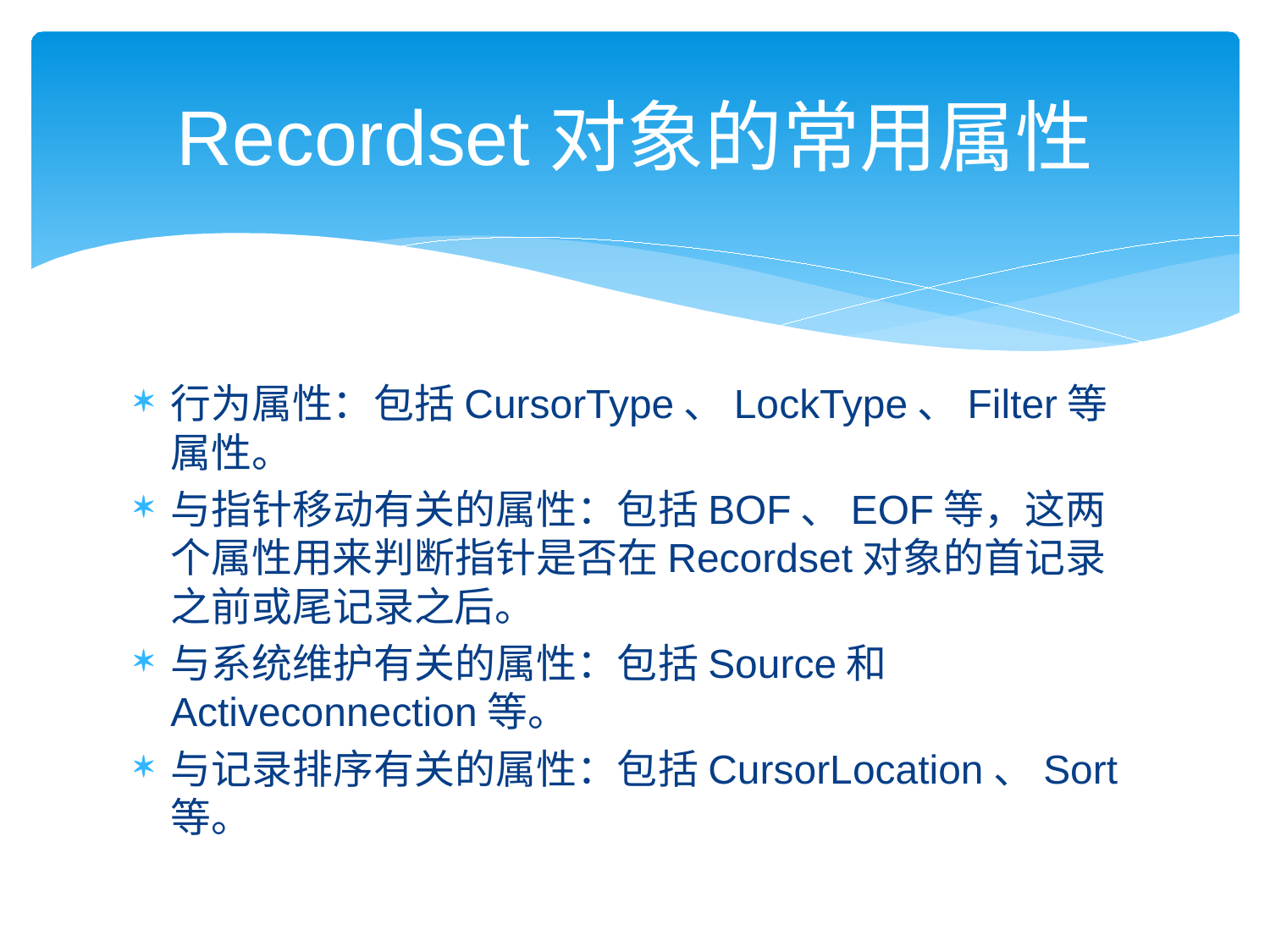

# Recordset对象的常用属性
行为属性：包括CursorType、LockType、Filter等属性。
与指针移动有关的属性：包括BOF、EOF等，这两个属性用来判断指针是否在Recordset对象的首记录之前或尾记录之后。
与系统维护有关的属性：包括Source和Activeconnection等。
与记录排序有关的属性：包括CursorLocation、Sort等。